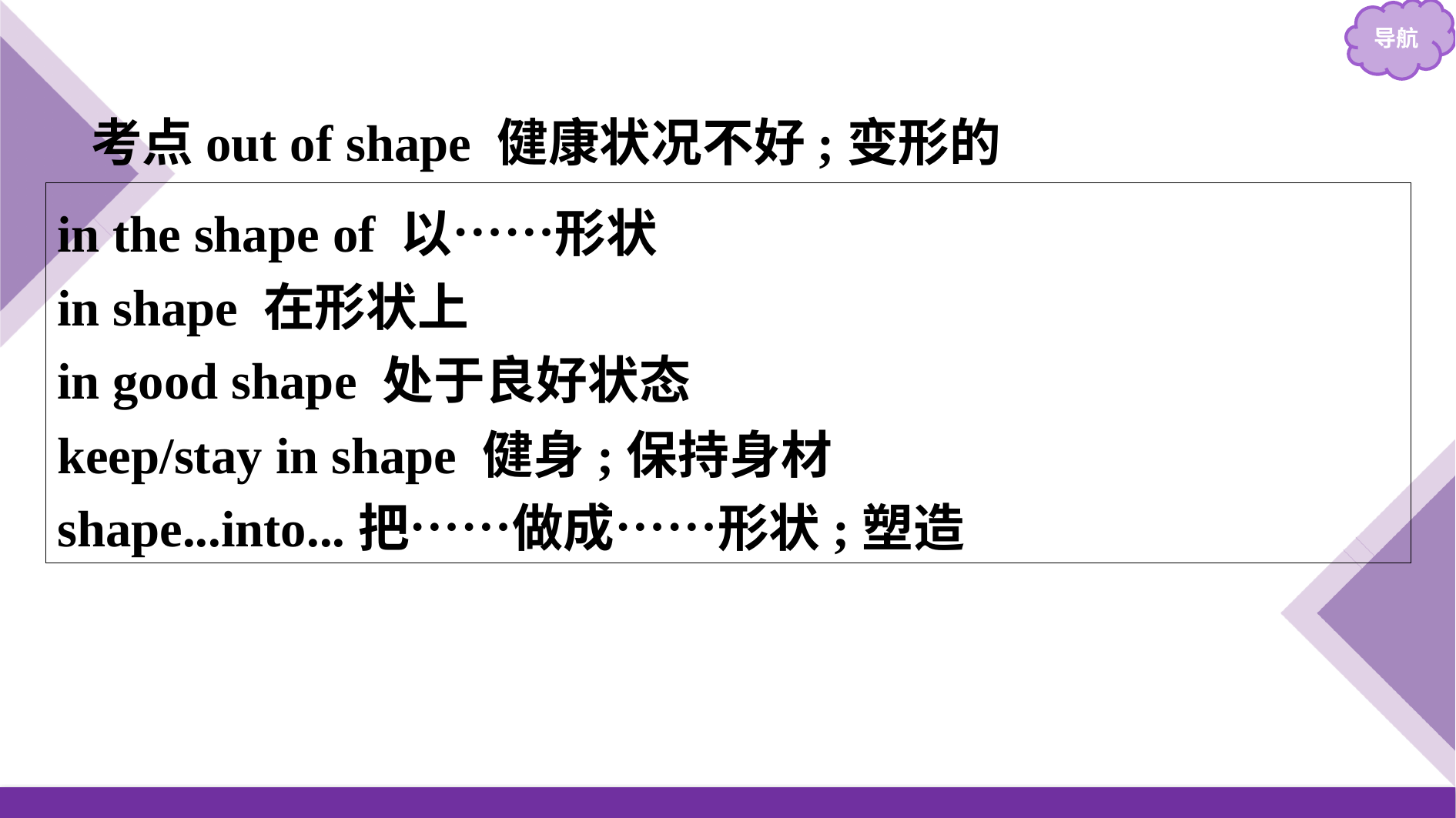

考点out of shape 健康状况不好;变形的
in the shape of 以……形状
in shape 在形状上
in good shape 处于良好状态
keep/stay in shape 健身;保持身材
shape...into...把……做成……形状;塑造